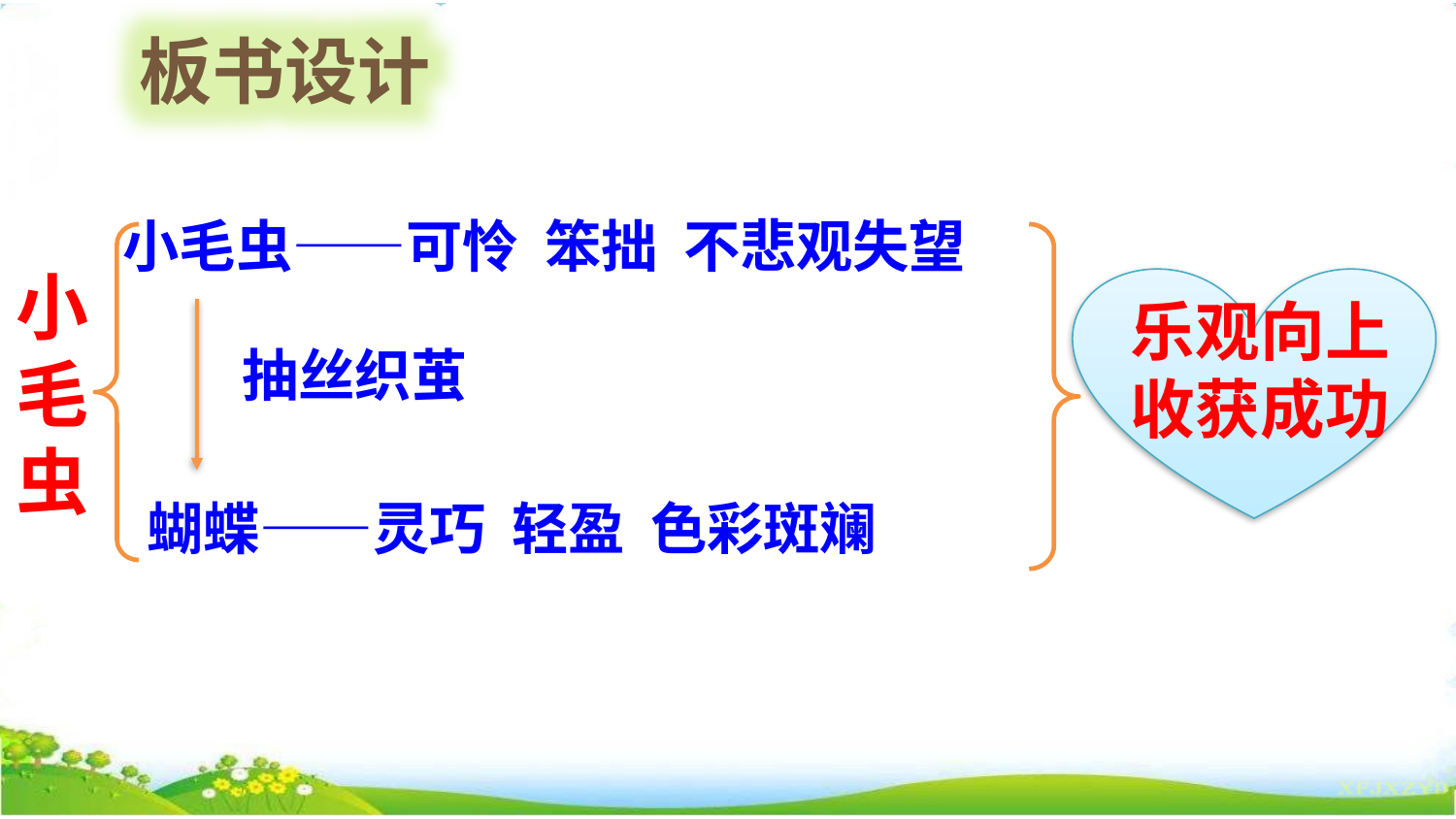

板书设计
小毛虫——可怜  笨拙  不悲观失望

小毛虫

乐观向上
收获成功
抽丝织茧
蝴蝶——灵巧  轻盈  色彩斑斓